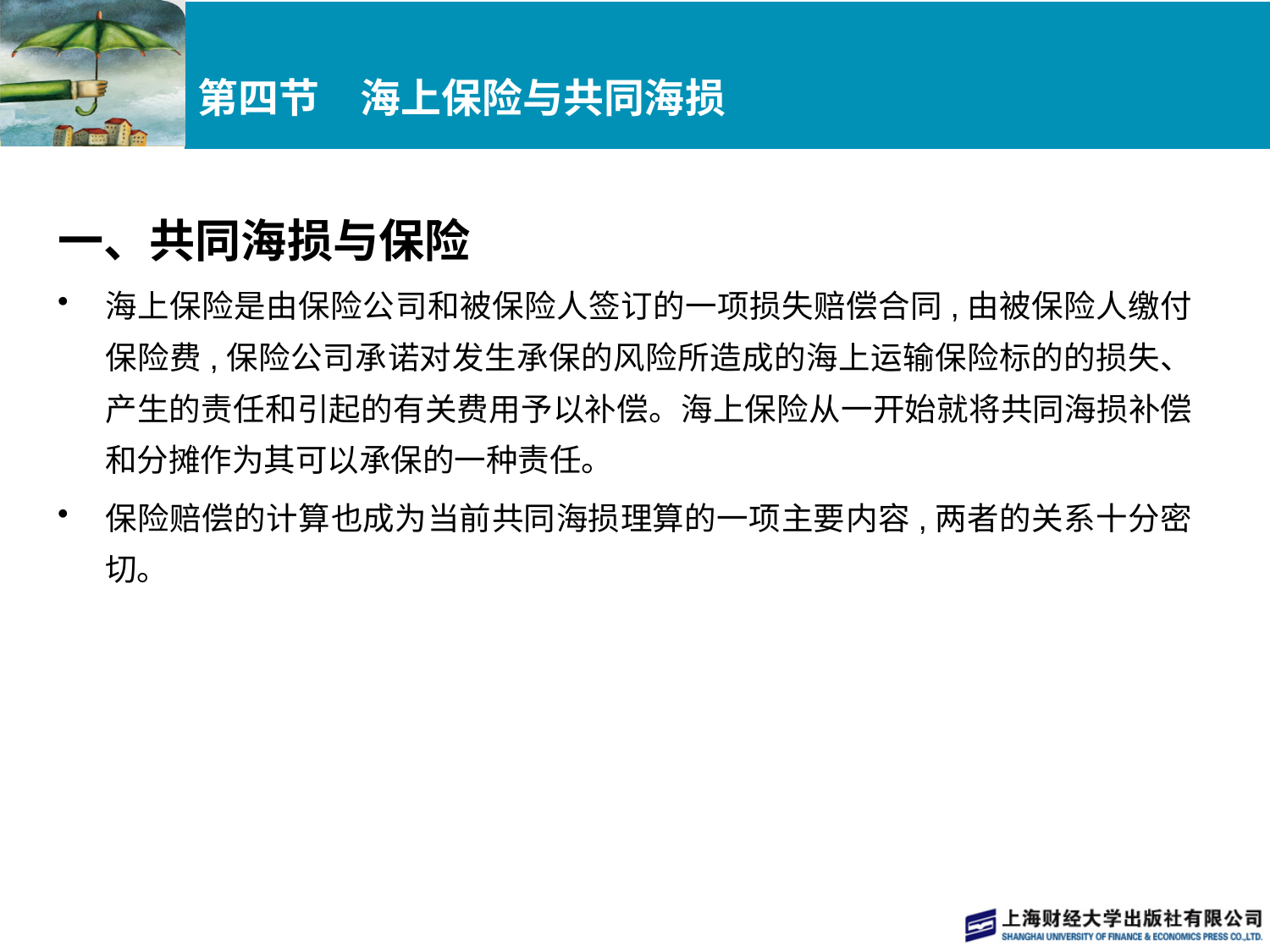

# 第四节　海上保险与共同海损
一、共同海损与保险
海上保险是由保险公司和被保险人签订的一项损失赔偿合同,由被保险人缴付保险费,保险公司承诺对发生承保的风险所造成的海上运输保险标的的损失、产生的责任和引起的有关费用予以补偿。海上保险从一开始就将共同海损补偿和分摊作为其可以承保的一种责任。
保险赔偿的计算也成为当前共同海损理算的一项主要内容,两者的关系十分密切。